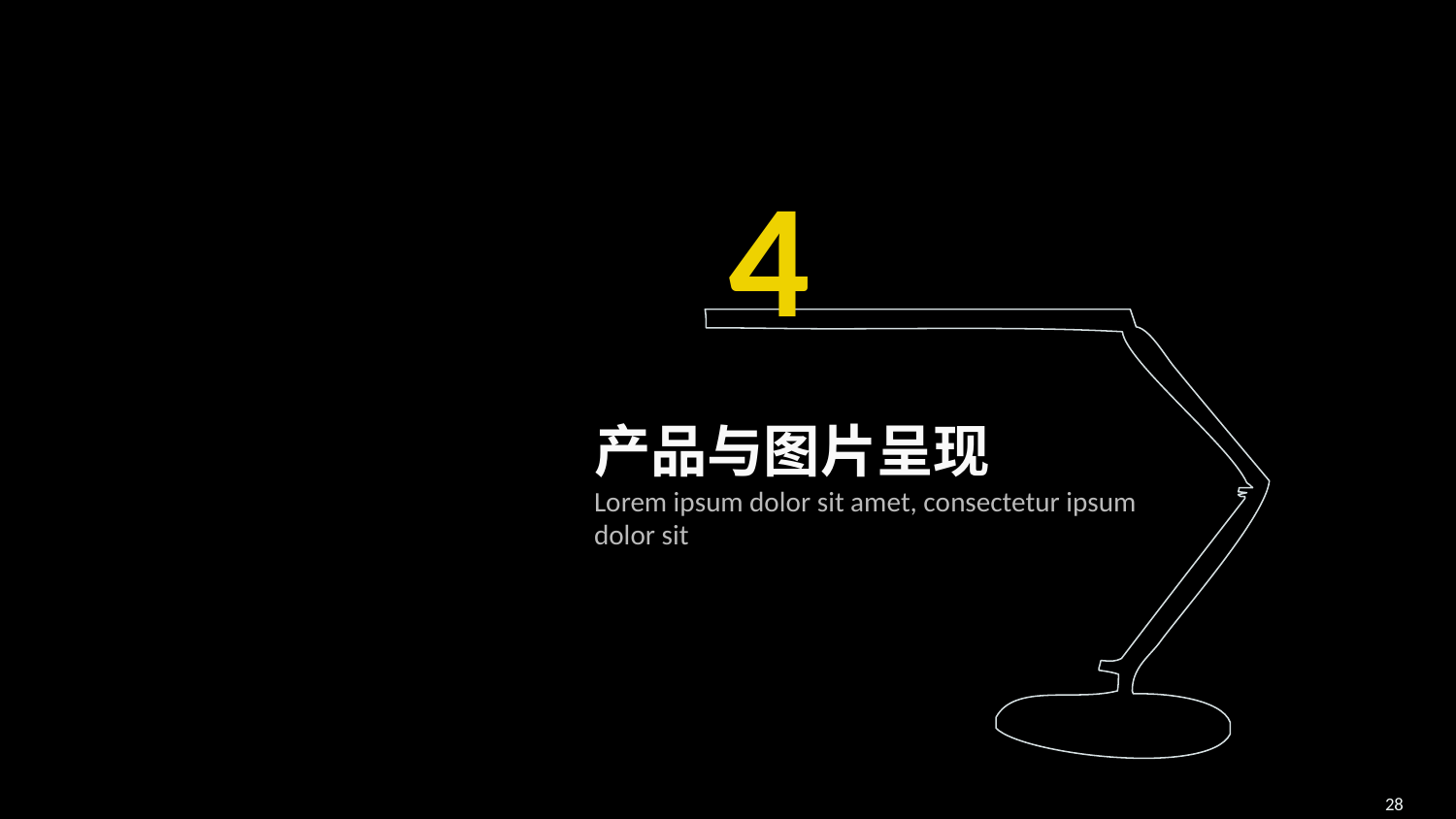

4

产品与图片呈现
Lorem ipsum dolor sit amet, consectetur ipsum dolor sit